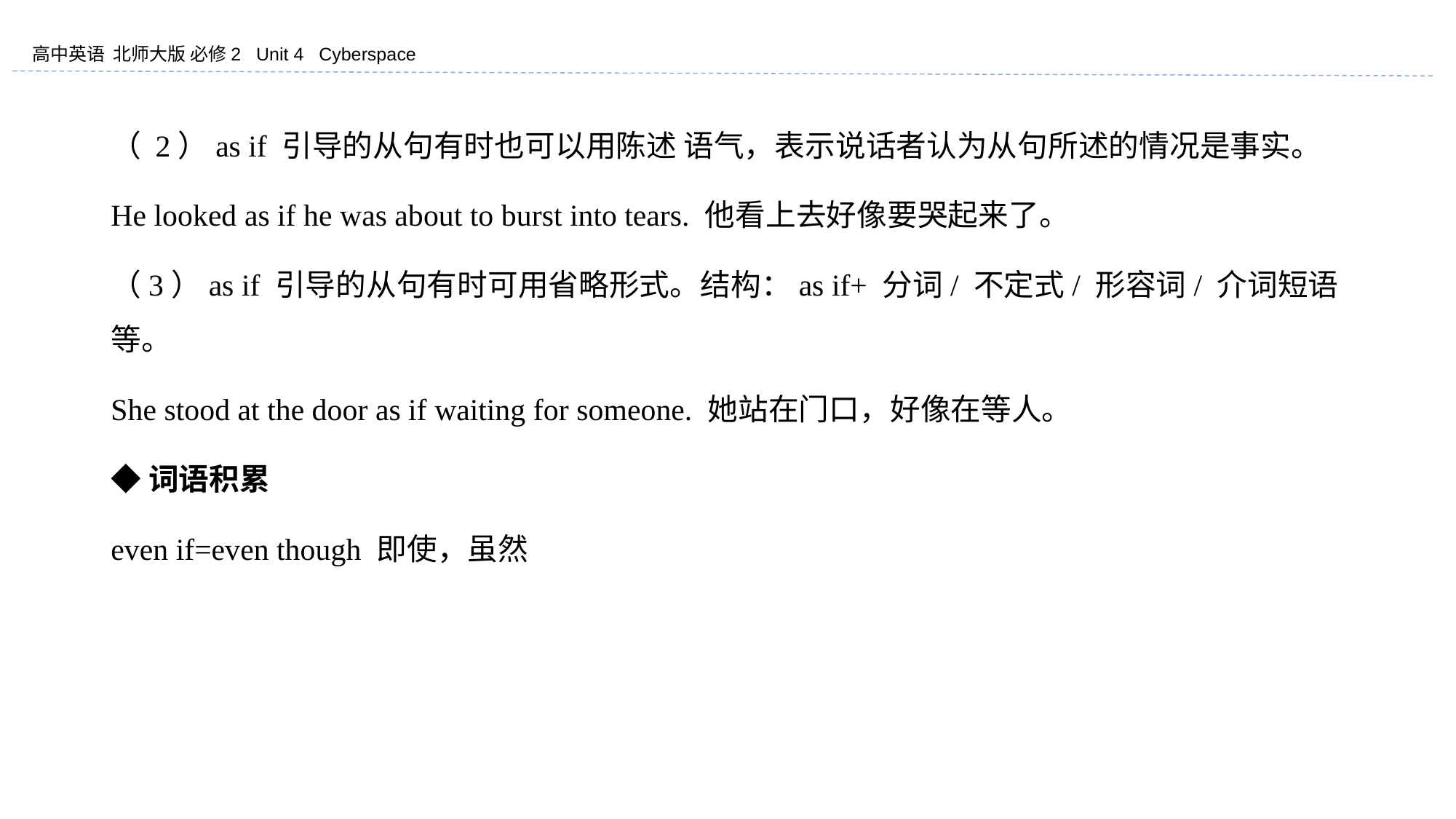

（ 2）as if 引导的从句有时也可以用陈述 语气，表示说话者认为从句所述的情况是事实。
He looked as if he was about to burst into tears. 他看上去好像要哭起来了。
（3）as if 引导的从句有时可用省略形式。结构：as if+ 分词/ 不定式/ 形容词/ 介词短语等。
She stood at the door as if waiting for someone. 她站在门口，好像在等人。
◆词语积累
even if=even though 即使，虽然